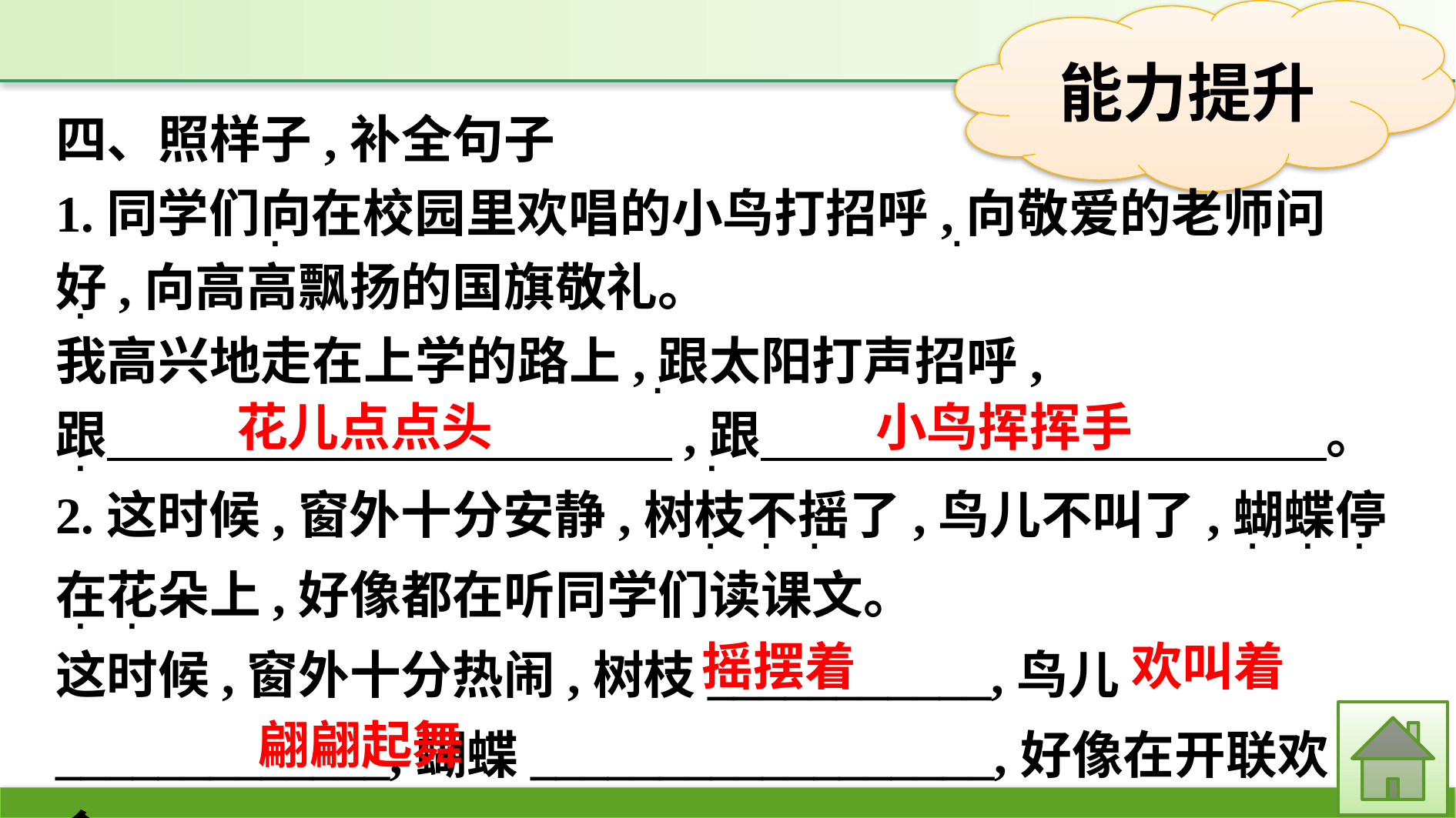

四、照样子,补全句子
1.同学们向在校园里欢唱的小鸟打招呼,向敬爱的老师问好,向高高飘扬的国旗敬礼。
我高兴地走在上学的路上,跟太阳打声招呼,
跟　　　　　　　　　　　,跟　　　　　　　　　　　。
2.这时候,窗外十分安静,树枝不摇了,鸟儿不叫了,蝴蝶停在花朵上,好像都在听同学们读课文。
这时候,窗外十分热闹,树枝___________,鸟儿_____________,蝴蝶__________________,好像在开联欢会。
·
·
·
·
·
·
·
·
·
·
·
·
·
·
花儿点点头
小鸟挥挥手
欢叫着
摇摆着
翩翩起舞